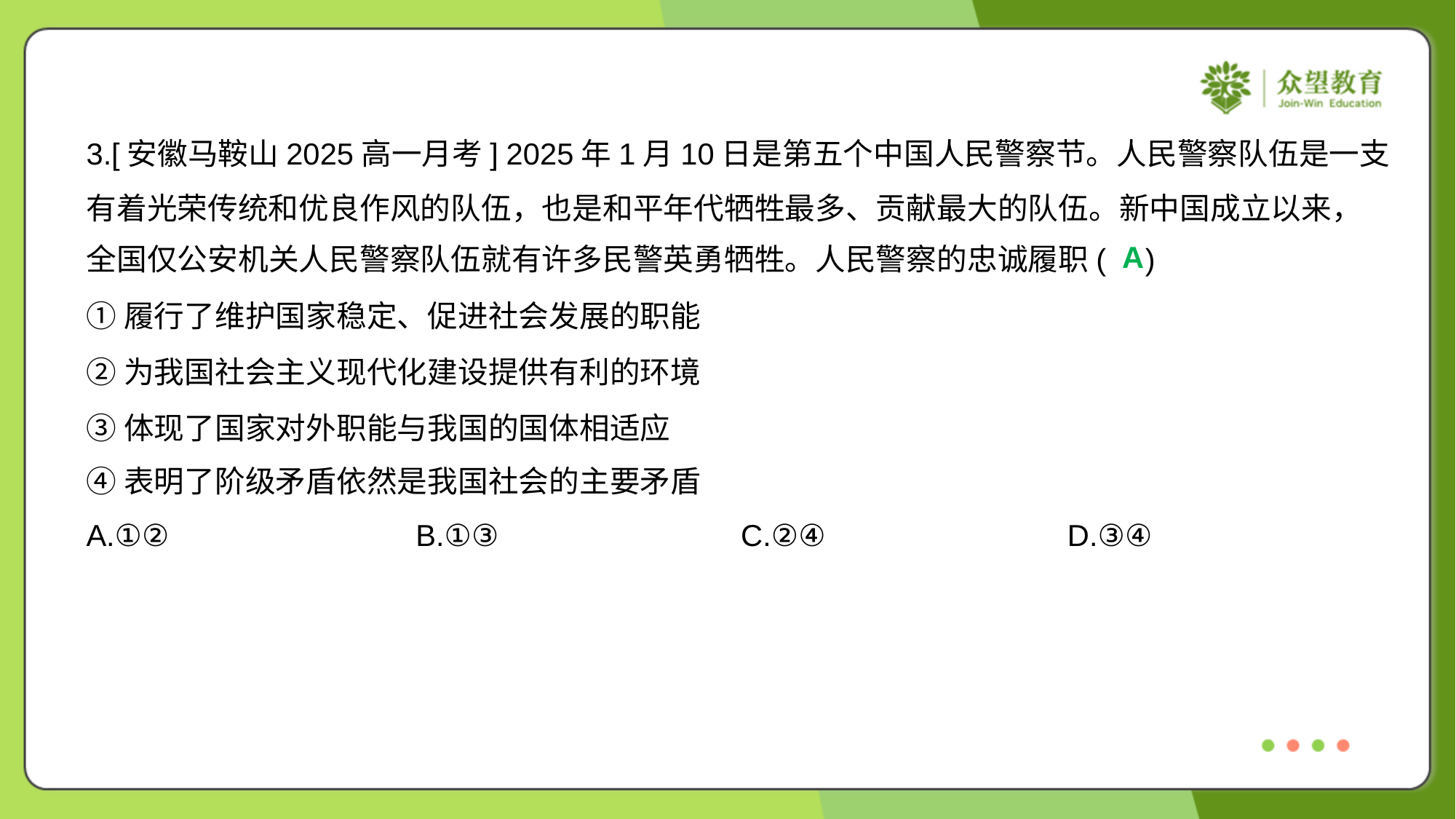

3.[安徽马鞍山2025高一月考] 2025年1月10日是第五个中国人民警察节。人民警察队伍是一支
有着光荣传统和优良作风的队伍，也是和平年代牺牲最多、贡献最大的队伍。新中国成立以来，
全国仅公安机关人民警察队伍就有许多民警英勇牺牲。人民警察的忠诚履职(     )
A
①履行了维护国家稳定、促进社会发展的职能
②为我国社会主义现代化建设提供有利的环境
③体现了国家对外职能与我国的国体相适应
④表明了阶级矛盾依然是我国社会的主要矛盾
A.①②	B.①③	C.②④	D.③④